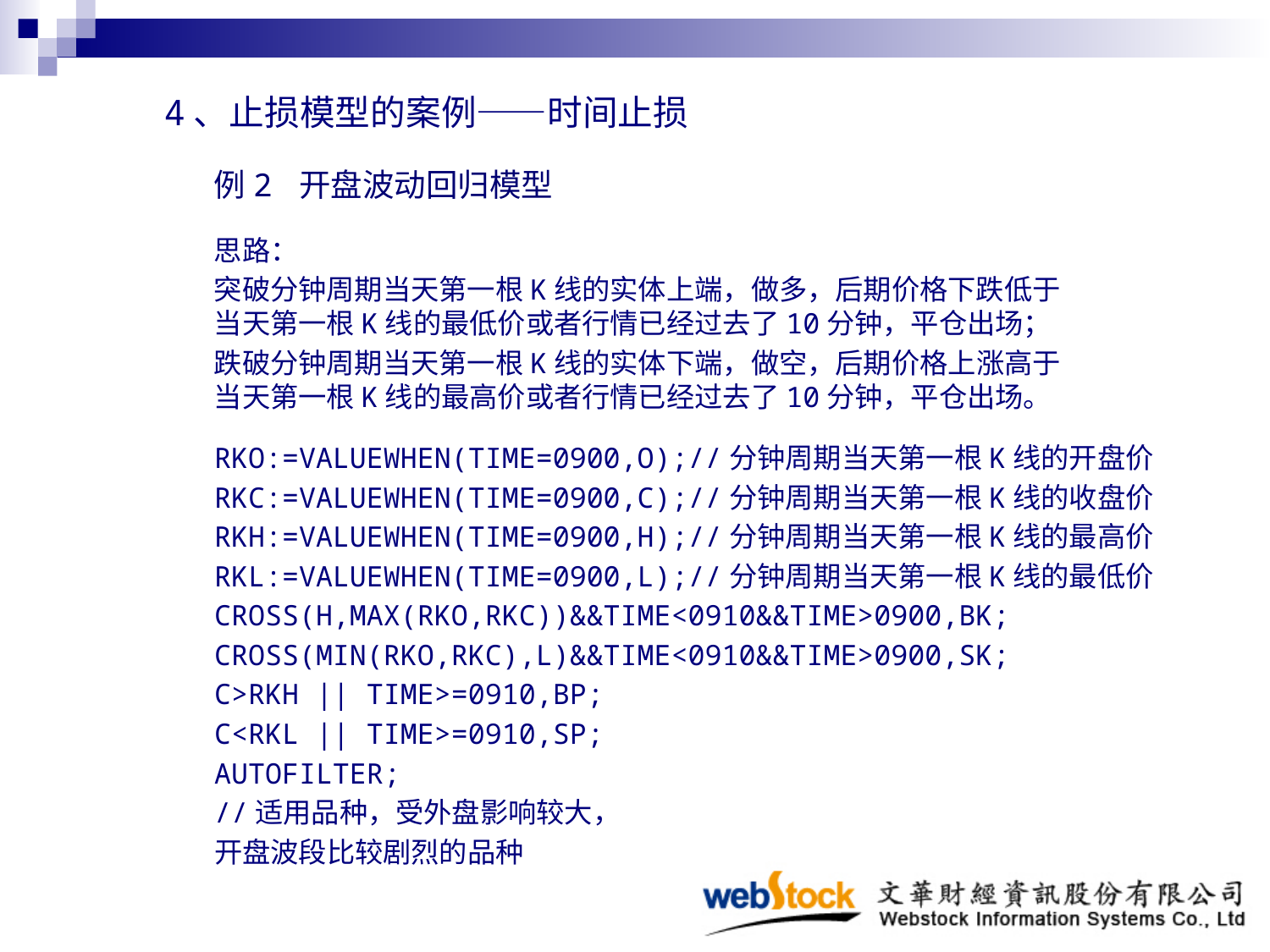

4、止损模型的案例——时间止损
例2 开盘波动回归模型
思路：
突破分钟周期当天第一根K线的实体上端，做多，后期价格下跌低于当天第一根K线的最低价或者行情已经过去了10分钟，平仓出场；
跌破分钟周期当天第一根K线的实体下端，做空，后期价格上涨高于当天第一根K线的最高价或者行情已经过去了10分钟，平仓出场。

RKO:=VALUEWHEN(TIME=0900,O);//分钟周期当天第一根K线的开盘价
RKC:=VALUEWHEN(TIME=0900,C);//分钟周期当天第一根K线的收盘价
RKH:=VALUEWHEN(TIME=0900,H);//分钟周期当天第一根K线的最高价
RKL:=VALUEWHEN(TIME=0900,L);//分钟周期当天第一根K线的最低价
CROSS(H,MAX(RKO,RKC))&&TIME<0910&&TIME>0900,BK;
CROSS(MIN(RKO,RKC),L)&&TIME<0910&&TIME>0900,SK;
C>RKH || TIME>=0910,BP;
C<RKL || TIME>=0910,SP;
AUTOFILTER;
//适用品种，受外盘影响较大，
开盘波段比较剧烈的品种